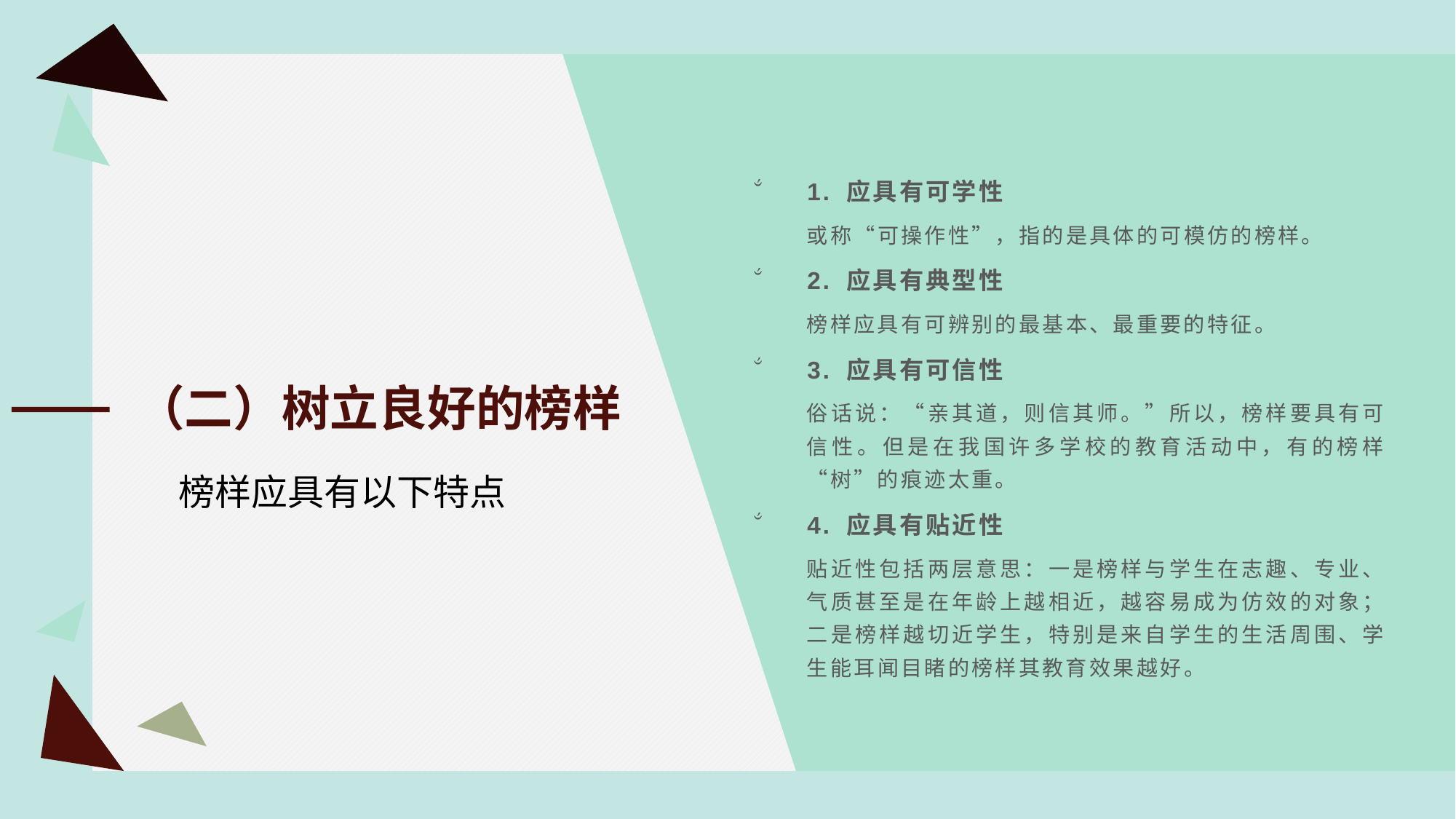

1. 应具有可学性
或称“可操作性”，指的是具体的可模仿的榜样。
2. 应具有典型性
榜样应具有可辨别的最基本、最重要的特征。
3. 应具有可信性
俗话说：“亲其道，则信其师。”所以，榜样要具有可信性。但是在我国许多学校的教育活动中，有的榜样“树”的痕迹太重。
4. 应具有贴近性
贴近性包括两层意思：一是榜样与学生在志趣、专业、气质甚至是在年龄上越相近，越容易成为仿效的对象；二是榜样越切近学生，特别是来自学生的生活周围、学生能耳闻目睹的榜样其教育效果越好。
（二）树立良好的榜样

榜样应具有以下特点